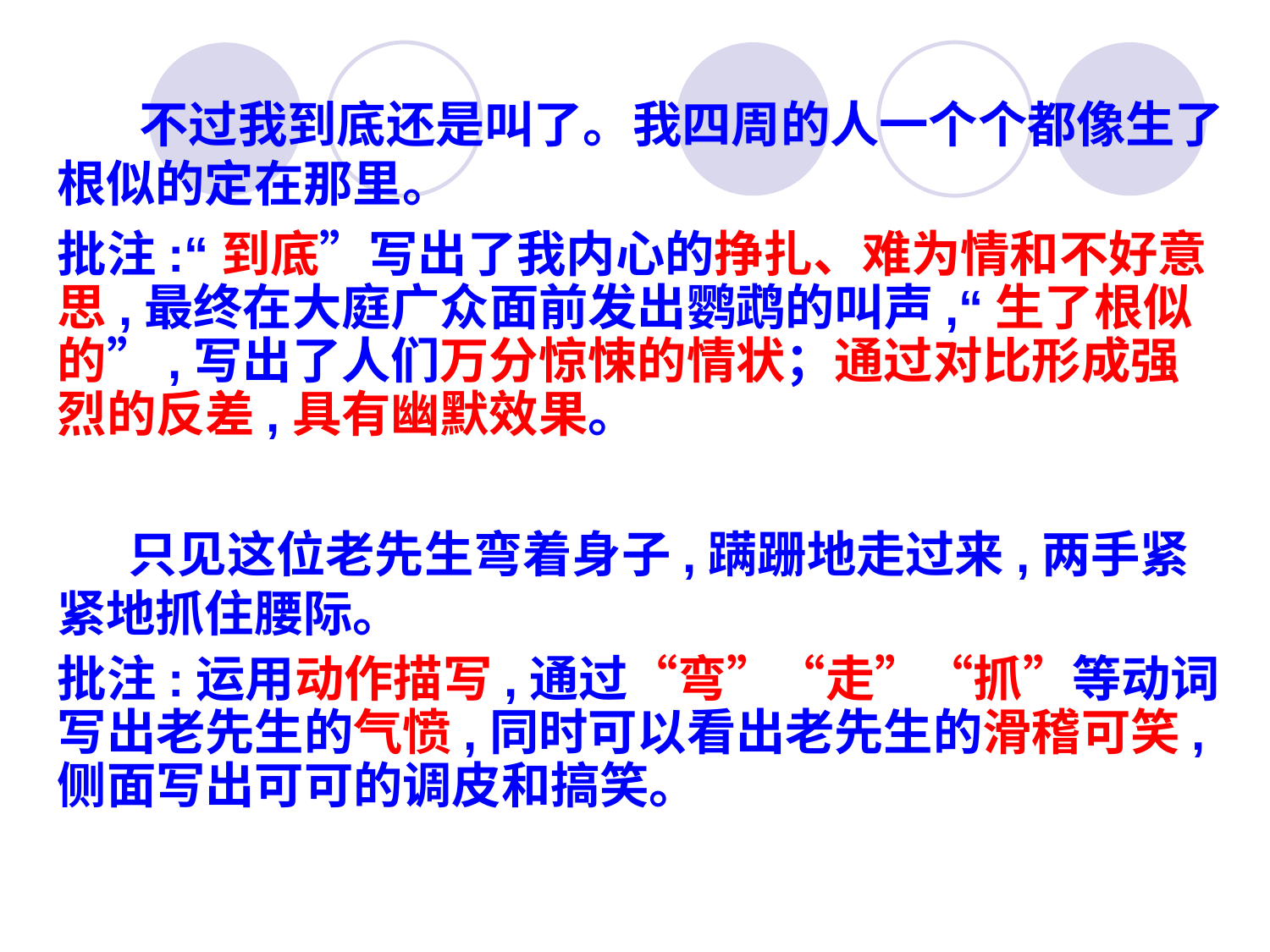

不过我到底还是叫了。我四周的人一个个都像生了根似的定在那里。
批注:“到底”写出了我内心的挣扎、难为情和不好意思,最终在大庭广众面前发出鹦鹉的叫声,“生了根似的”,写出了人们万分惊悚的情状；通过对比形成强烈的反差,具有幽默效果。
  只见这位老先生弯着身子,蹒跚地走过来,两手紧紧地抓住腰际。
批注:运用动作描写,通过“弯”“走”“抓”等动词写出老先生的气愤,同时可以看出老先生的滑稽可笑,侧面写出可可的调皮和搞笑。